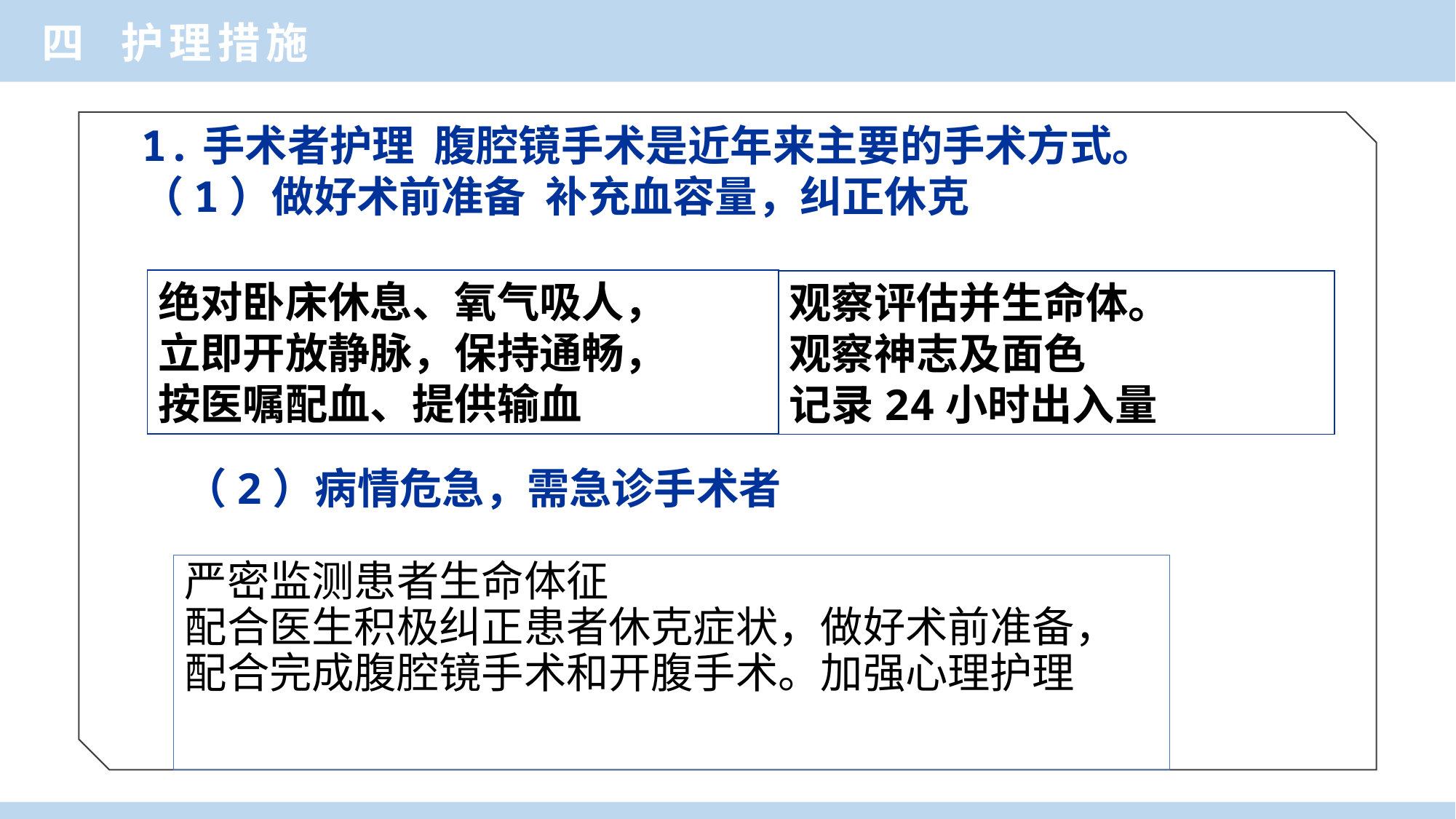

四  护理措施

1.手术者护理  腹腔镜手术是近年来主要的手术方式。
（1）做好术前准备  补充血容量，纠正休克
绝对卧床休息、氧气吸人，
立即开放静脉，保持通畅，
按医嘱配血、提供输血
观察评估并生命体。
观察神志及面色
记录24小时出入量
（2）病情危急，需急诊手术者
严密监测患者生命体征
配合医生积极纠正患者休克症状，做好术前准备，配合完成腹腔镜手术和开腹手术。加强心理护理